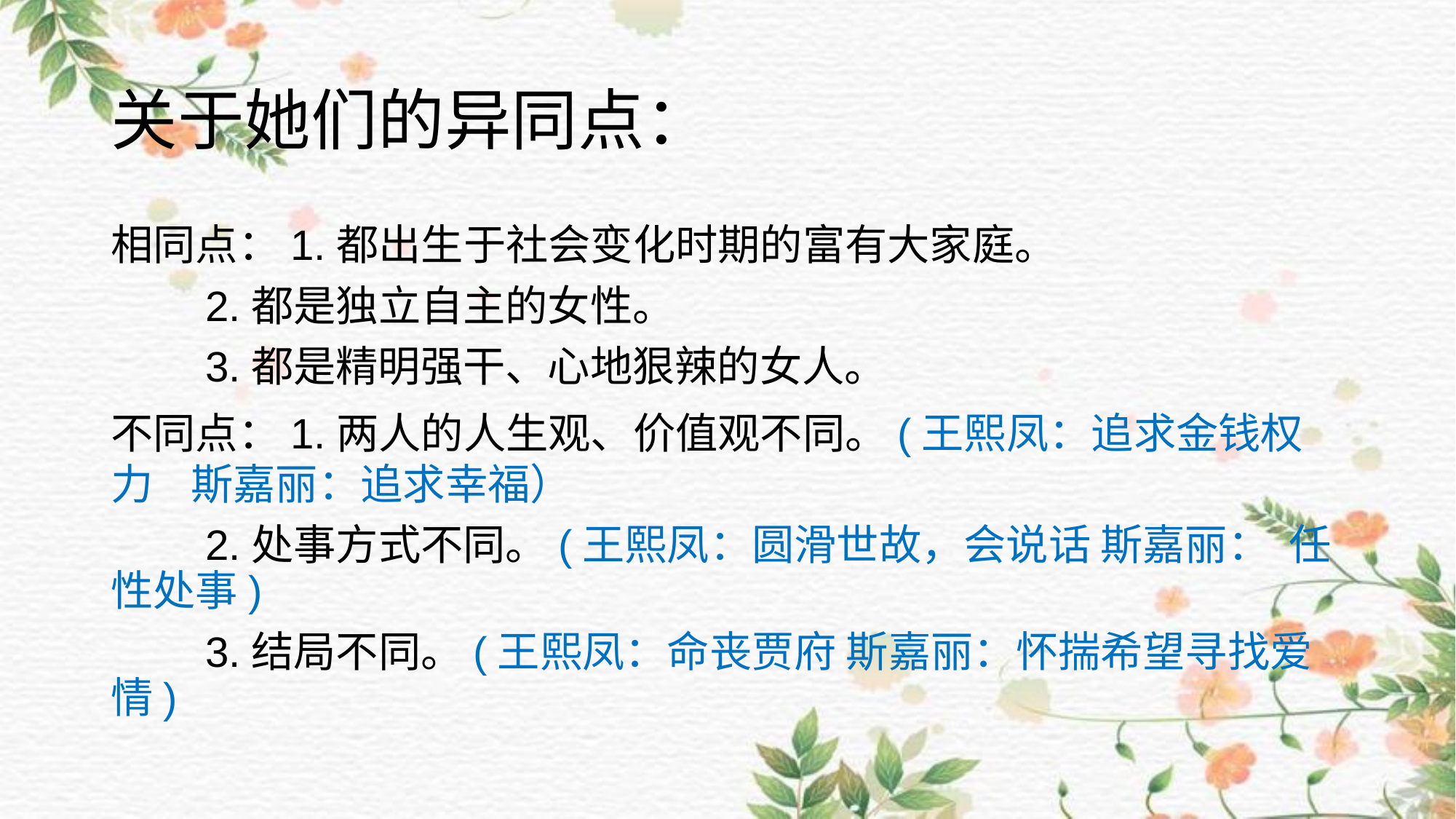

# 关于她们的异同点：
相同点：1.都出生于社会变化时期的富有大家庭。
        2.都是独立自主的女性。
        3.都是精明强干、心地狠辣的女人。
不同点：1.两人的人生观、价值观不同。(王熙凤：追求金钱权力    斯嘉丽：追求幸福）
        2.处事方式不同。(王熙凤：圆滑世故，会说话 斯嘉丽：  任性处事)
        3.结局不同。(王熙凤：命丧贾府 斯嘉丽：怀揣希望寻找爱情)